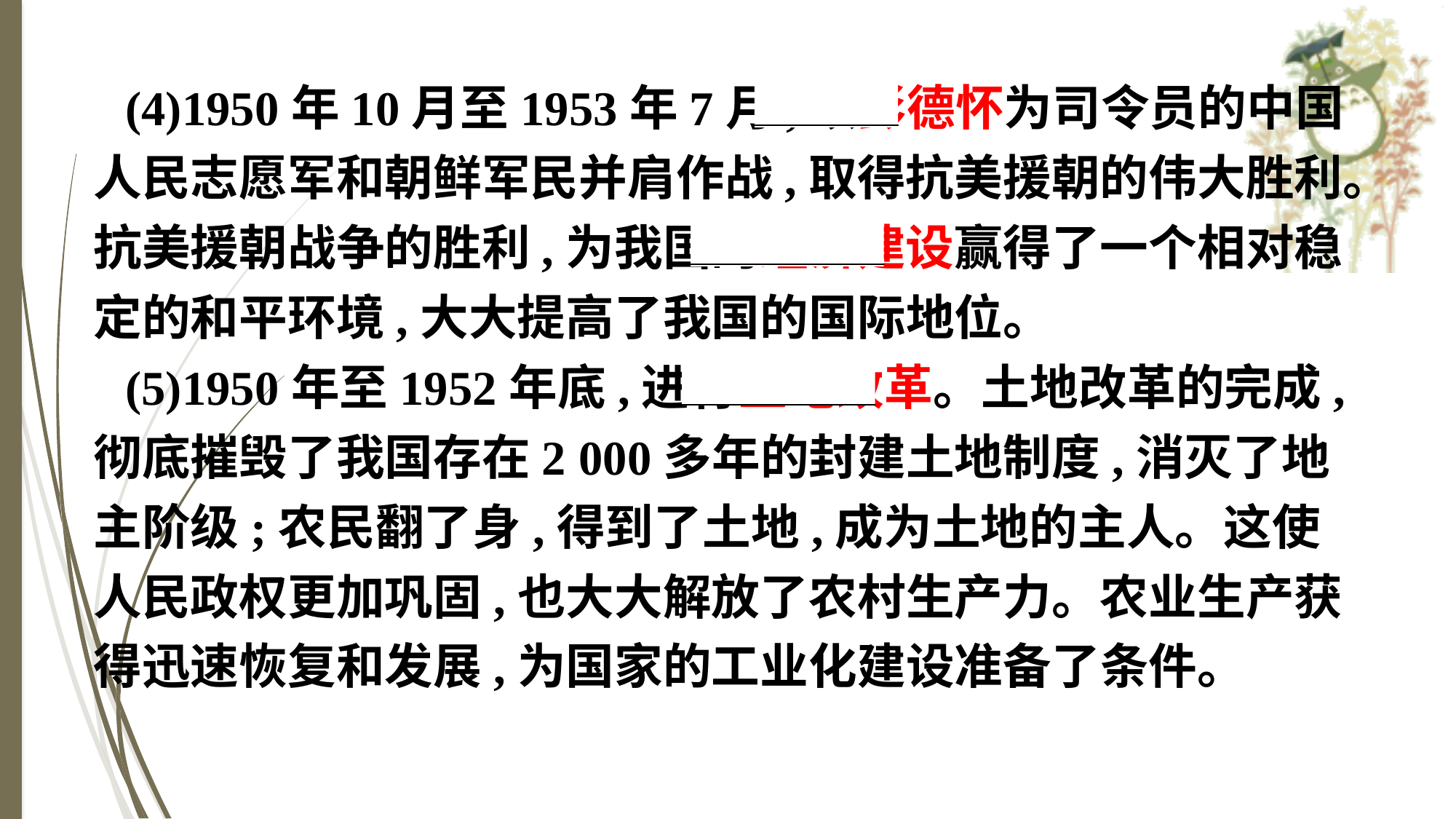

(4)1950年10月至1953年7月,以彭德怀为司令员的中国人民志愿军和朝鲜军民并肩作战,取得抗美援朝的伟大胜利。抗美援朝战争的胜利,为我国的经济建设赢得了一个相对稳定的和平环境,大大提高了我国的国际地位。
(5)1950年至1952年底,进行土地改革。土地改革的完成,彻底摧毁了我国存在2 000多年的封建土地制度,消灭了地主阶级;农民翻了身,得到了土地,成为土地的主人。这使人民政权更加巩固,也大大解放了农村生产力。农业生产获得迅速恢复和发展,为国家的工业化建设准备了条件。